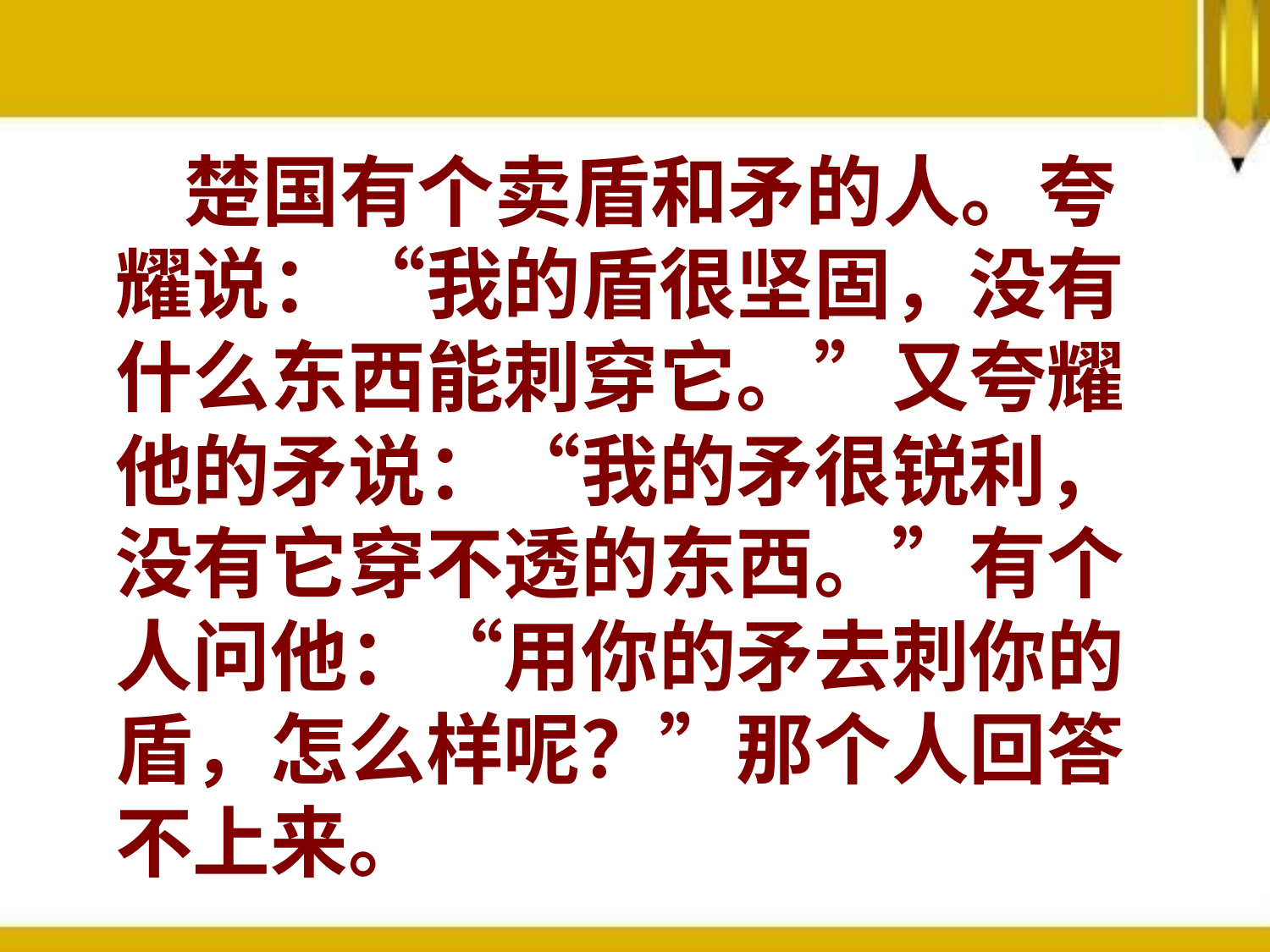

楚国有个卖盾和矛的人。夸耀说：“我的盾很坚固，没有什么东西能刺穿它。”又夸耀他的矛说：“我的矛很锐利，没有它穿不透的东西。”有个人问他：“用你的矛去刺你的盾，怎么样呢？”那个人回答不上来。